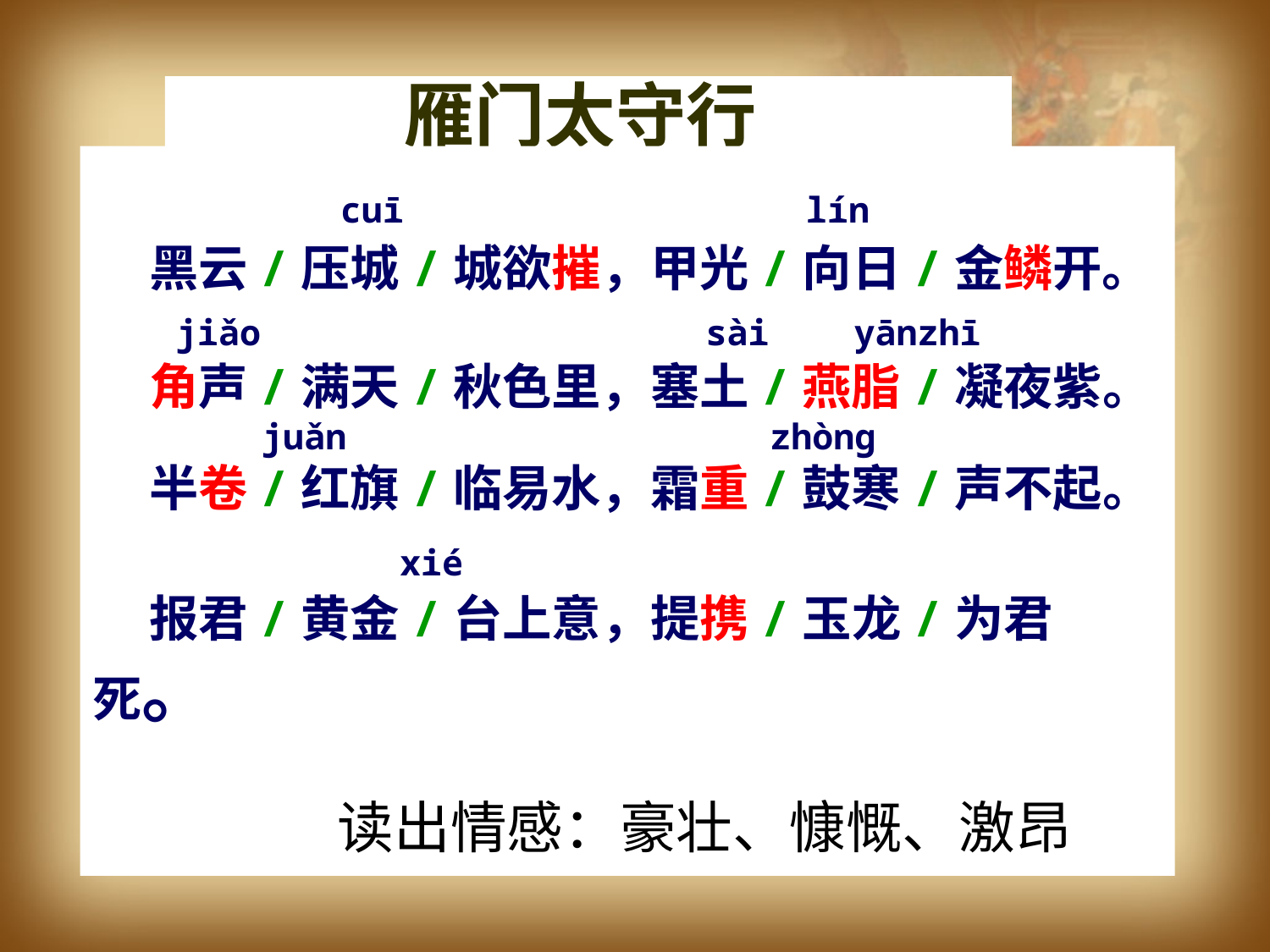

雁门太守行
     李贺
　                     cuī                   lín
    黑云/压城/城欲摧，甲光/向日/金鳞开。
　  jiǎo                     sài    yānzhī
    角声/满天/秋色里，塞土/燕脂/凝夜紫。
        juǎn                    zhòng
    半卷/红旗/临易水，霜重/鼓寒/声不起。
　                               xié
      报君/黄金/台上意，提携/玉龙/为君死。
读出情感：豪壮、慷慨、激昂